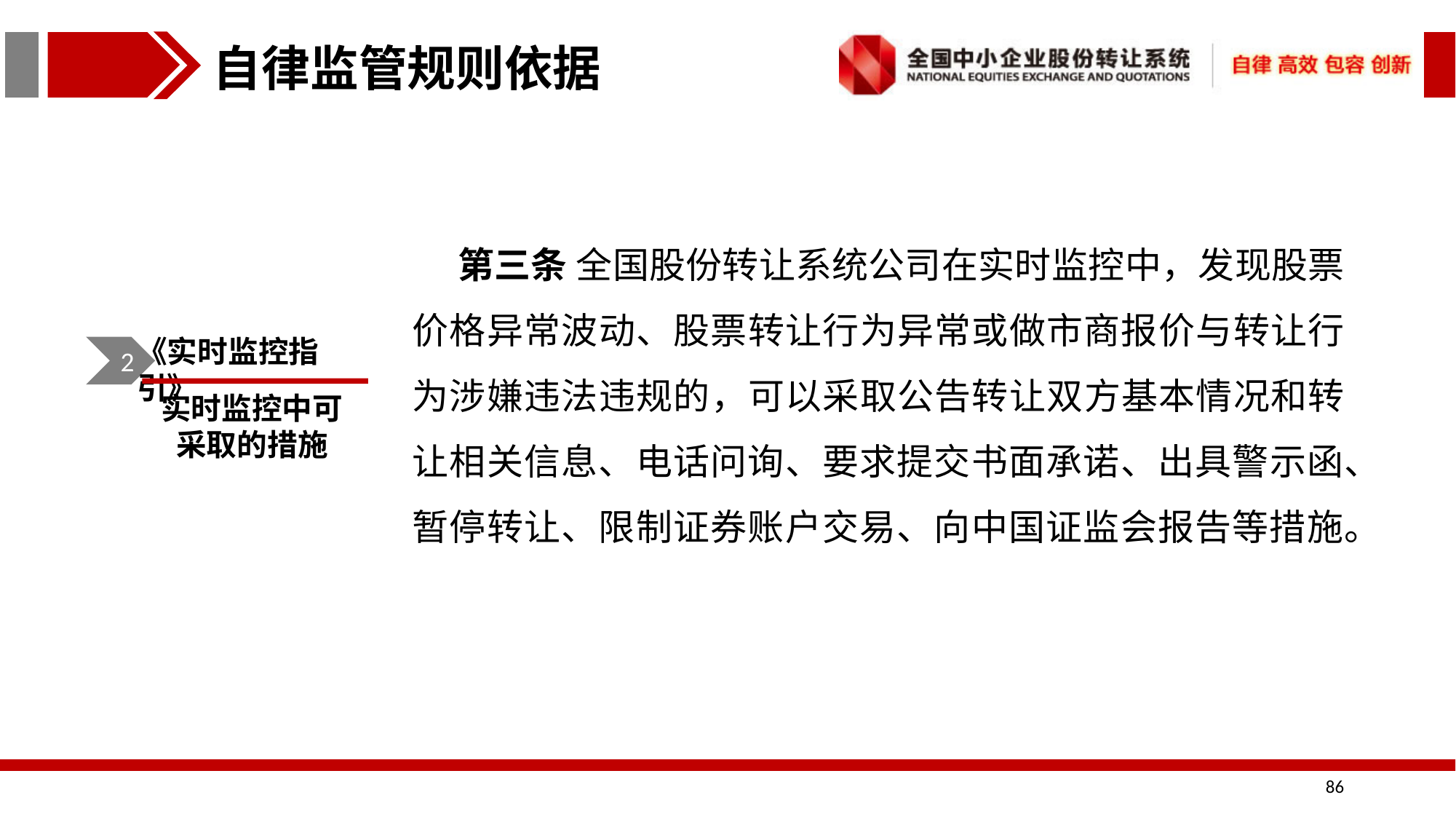

自律监管规则依据
第三条 全国股份转让系统公司在实时监控中，发现股票价格异常波动、股票转让行为异常或做市商报价与转让行为涉嫌违法违规的，可以采取公告转让双方基本情况和转让相关信息、电话问询、要求提交书面承诺、出具警示函、暂停转让、限制证券账户交易、向中国证监会报告等措施。
《实时监控指引》
2

实时监控中可采取的措施
86